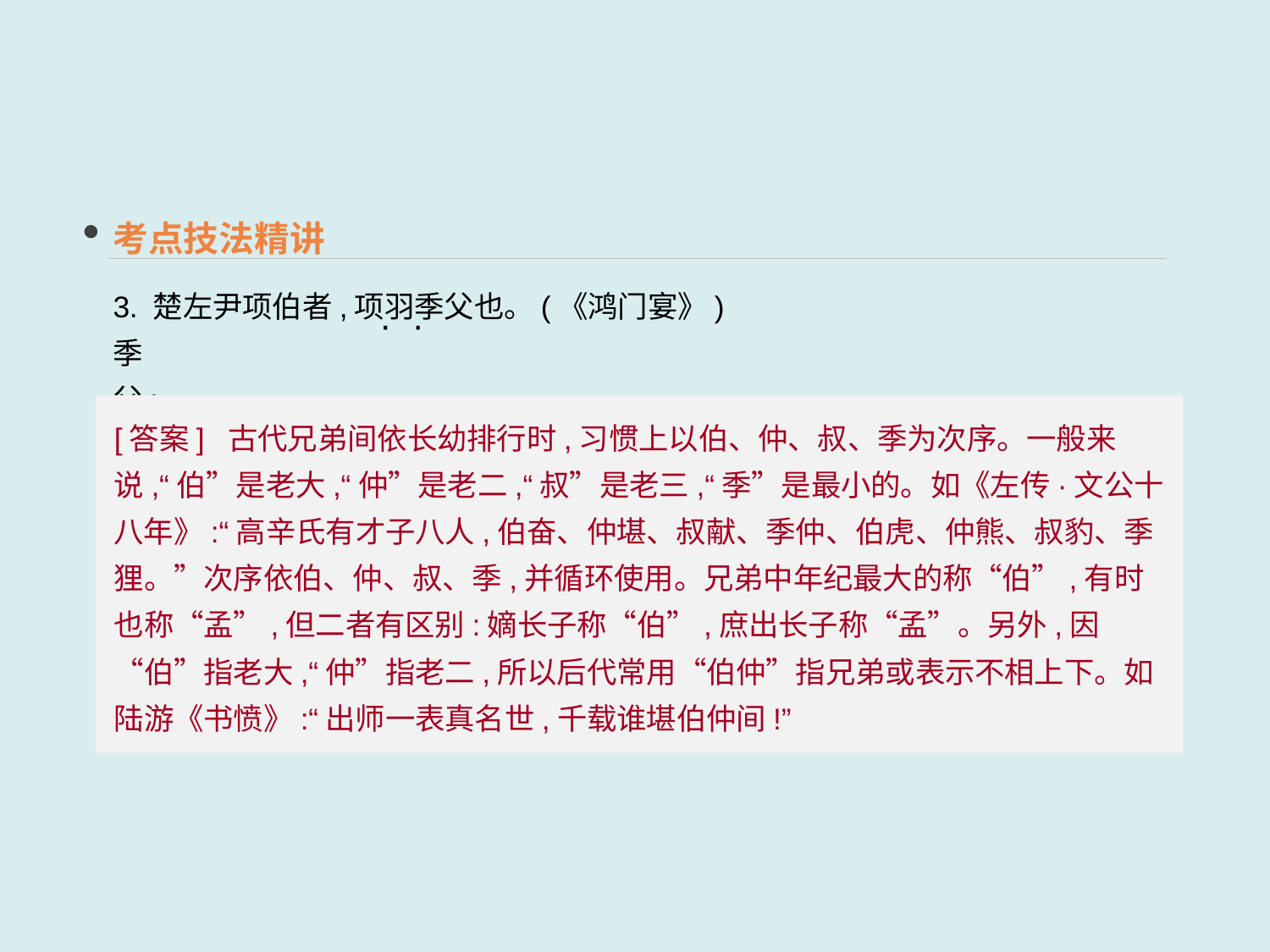

考点技法精讲

3. 楚左尹项伯者,项羽季父也。(《鸿门宴》)
季父:__________________________________________________________________________

  ·  ·

[答案]  古代兄弟间依长幼排行时,习惯上以伯、仲、叔、季为次序。一般来说,“伯”是老大,“仲”是老二,“叔”是老三,“季”是最小的。如《左传·文公十八年》:“高辛氏有才子八人,伯奋、仲堪、叔献、季仲、伯虎、仲熊、叔豹、季狸。”次序依伯、仲、叔、季,并循环使用。兄弟中年纪最大的称“伯”,有时也称“孟”,但二者有区别:嫡长子称“伯”,庶出长子称“孟”。另外,因“伯”指老大,“仲”指老二,所以后代常用“伯仲”指兄弟或表示不相上下。如陆游《书愤》:“出师一表真名世,千载谁堪伯仲间!”